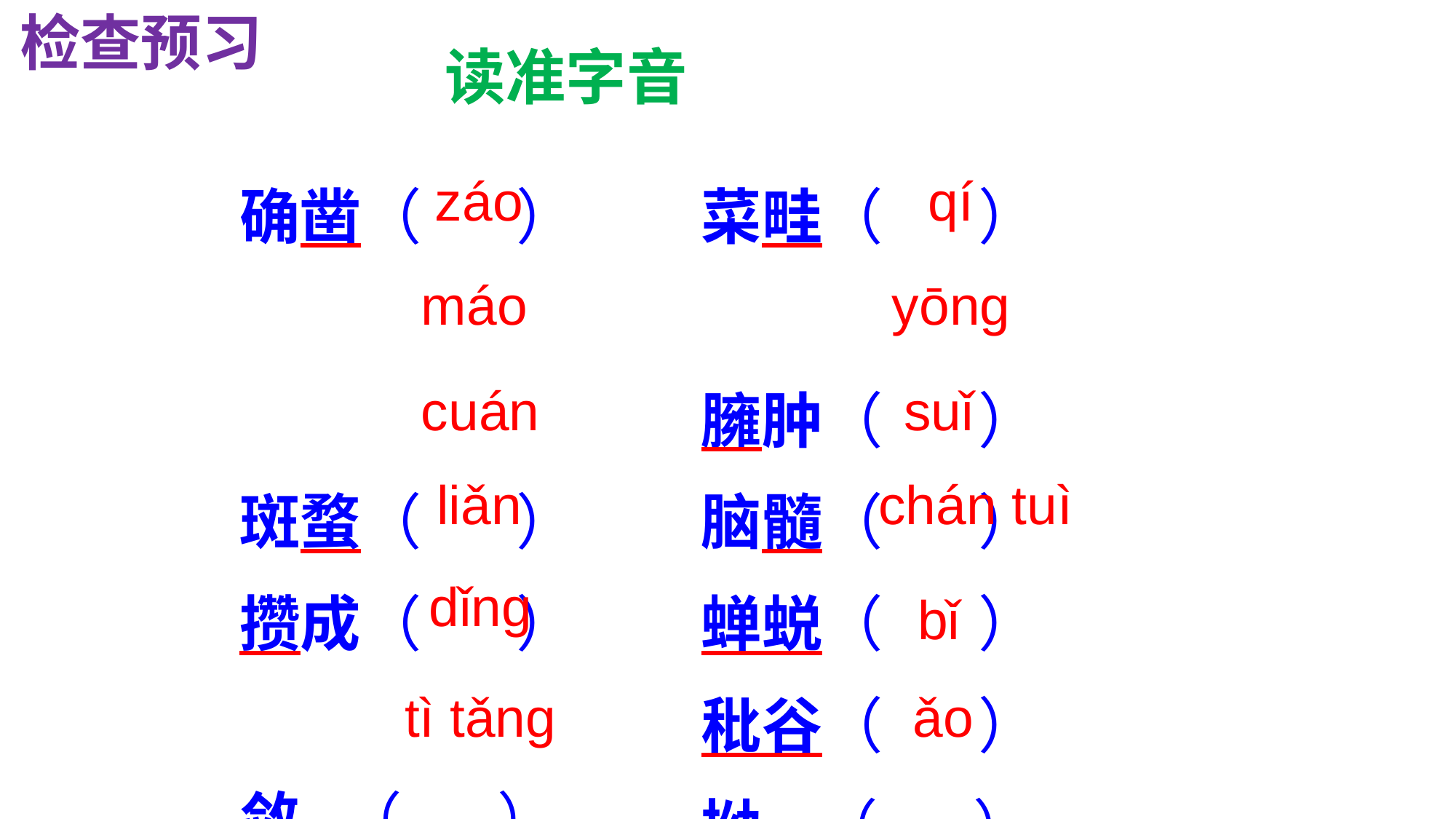

检查预习
读准字音
确凿（       ）
斑蝥（       ）
攒成（       ）
敛   （       ）
鼎沸（       ）
倜傥（       ）
菜畦（       ）
臃肿（       ）
脑髓（       ）
蝉蜕（       ）
秕谷（       ）
拗    （       ）
záo
qí
máo
yōng
cuán
suǐ
liǎn
chán tuì
bǐ
dǐng
tì tǎng
ǎo